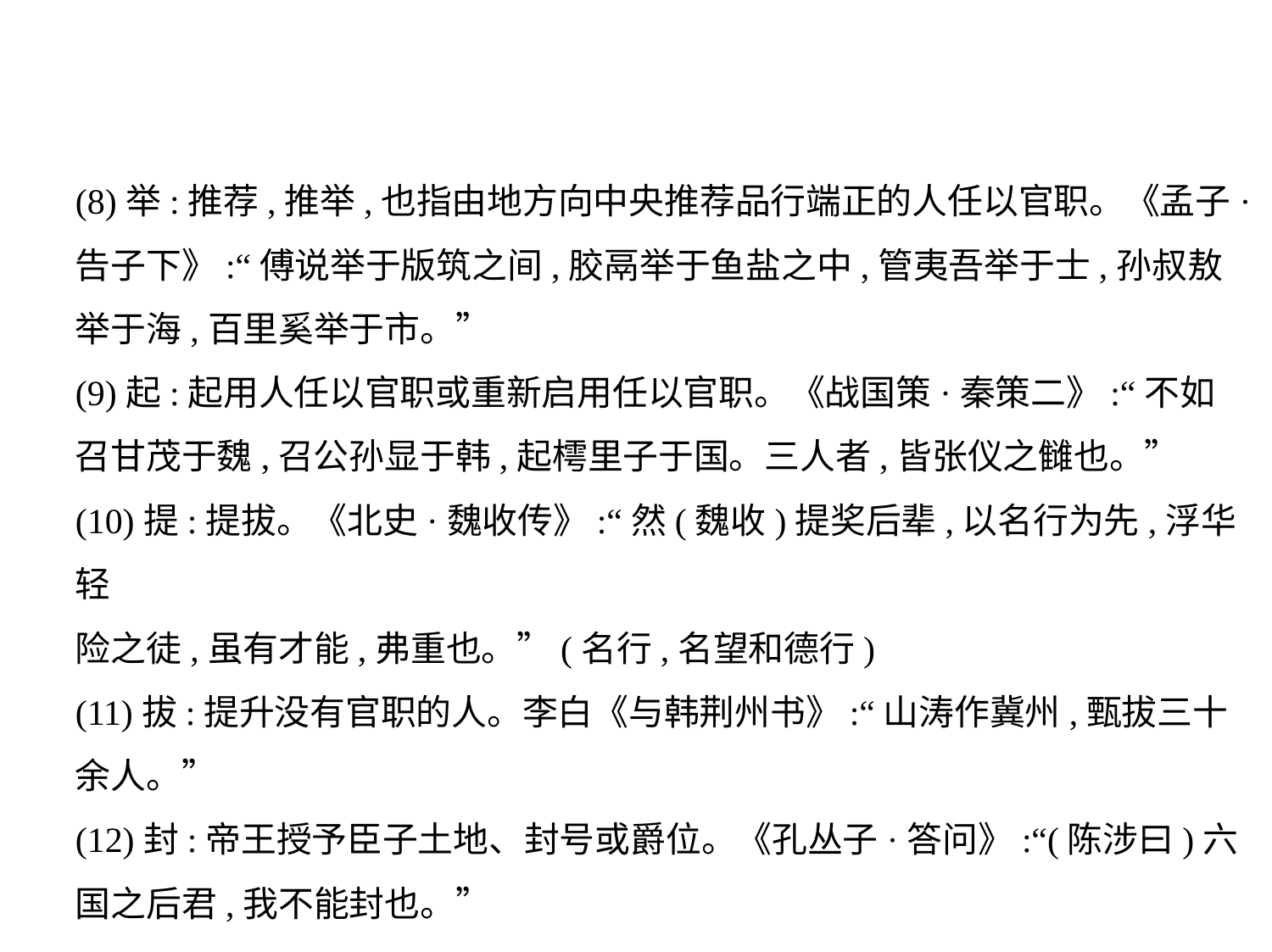

(8)举:推荐,推举,也指由地方向中央推荐品行端正的人任以官职。《孟子·
告子下》:“傅说举于版筑之间,胶鬲举于鱼盐之中,管夷吾举于士,孙叔敖
举于海,百里奚举于市。”
(9)起:起用人任以官职或重新启用任以官职。《战国策·秦策二》:“不如
召甘茂于魏,召公孙显于韩,起樗里子于国。三人者,皆张仪之雠也。”
(10)提:提拔。《北史·魏收传》:“然(魏收)提奖后辈,以名行为先,浮华轻
险之徒,虽有才能,弗重也。”(名行,名望和德行)
(11)拔:提升没有官职的人。李白《与韩荆州书》:“山涛作冀州,甄拔三十
余人。”
(12)封:帝王授予臣子土地、封号或爵位。《孔丛子·答问》:“(陈涉曰)六
国之后君,我不能封也。”